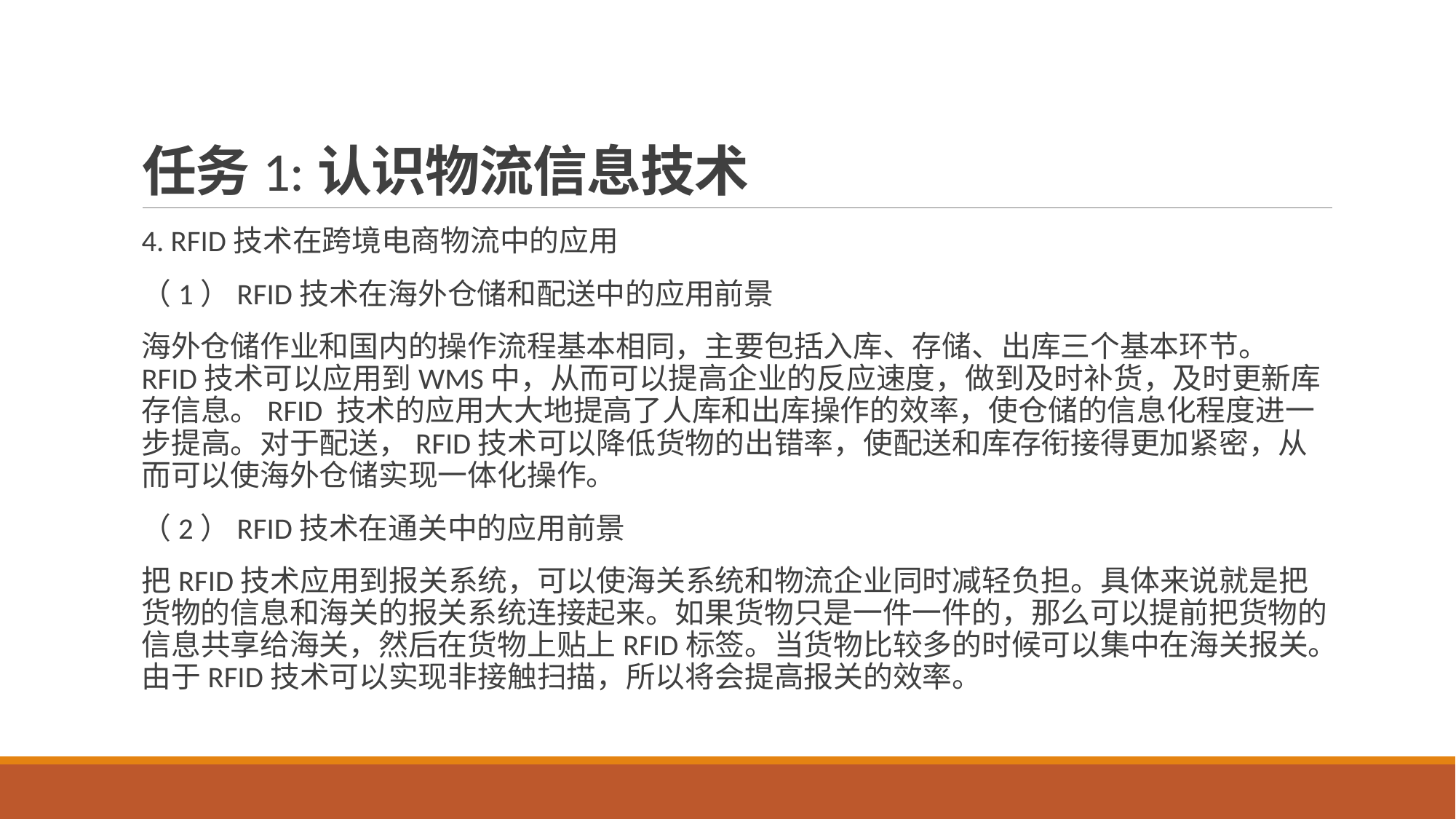

# 任务1:认识物流信息技术
4. RFID技术在跨境电商物流中的应用
（1）RFID技术在海外仓储和配送中的应用前景
海外仓储作业和国内的操作流程基本相同，主要包括入库、存储、出库三个基本环节。 RFID技术可以应用到WMS中，从而可以提高企业的反应速度，做到及时补货，及时更新库存信息。RFID 技术的应用大大地提高了人库和出库操作的效率，使仓储的信息化程度进一步提高。对于配送，RFID技术可以降低货物的出错率，使配送和库存衔接得更加紧密，从而可以使海外仓储实现一体化操作。
（2）RFID技术在通关中的应用前景
把RFID技术应用到报关系统，可以使海关系统和物流企业同时减轻负担。具体来说就是把货物的信息和海关的报关系统连接起来。如果货物只是一件一件的，那么可以提前把货物的信息共享给海关，然后在货物上贴上RFID标签。当货物比较多的时候可以集中在海关报关。由于RFID技术可以实现非接触扫描，所以将会提高报关的效率。